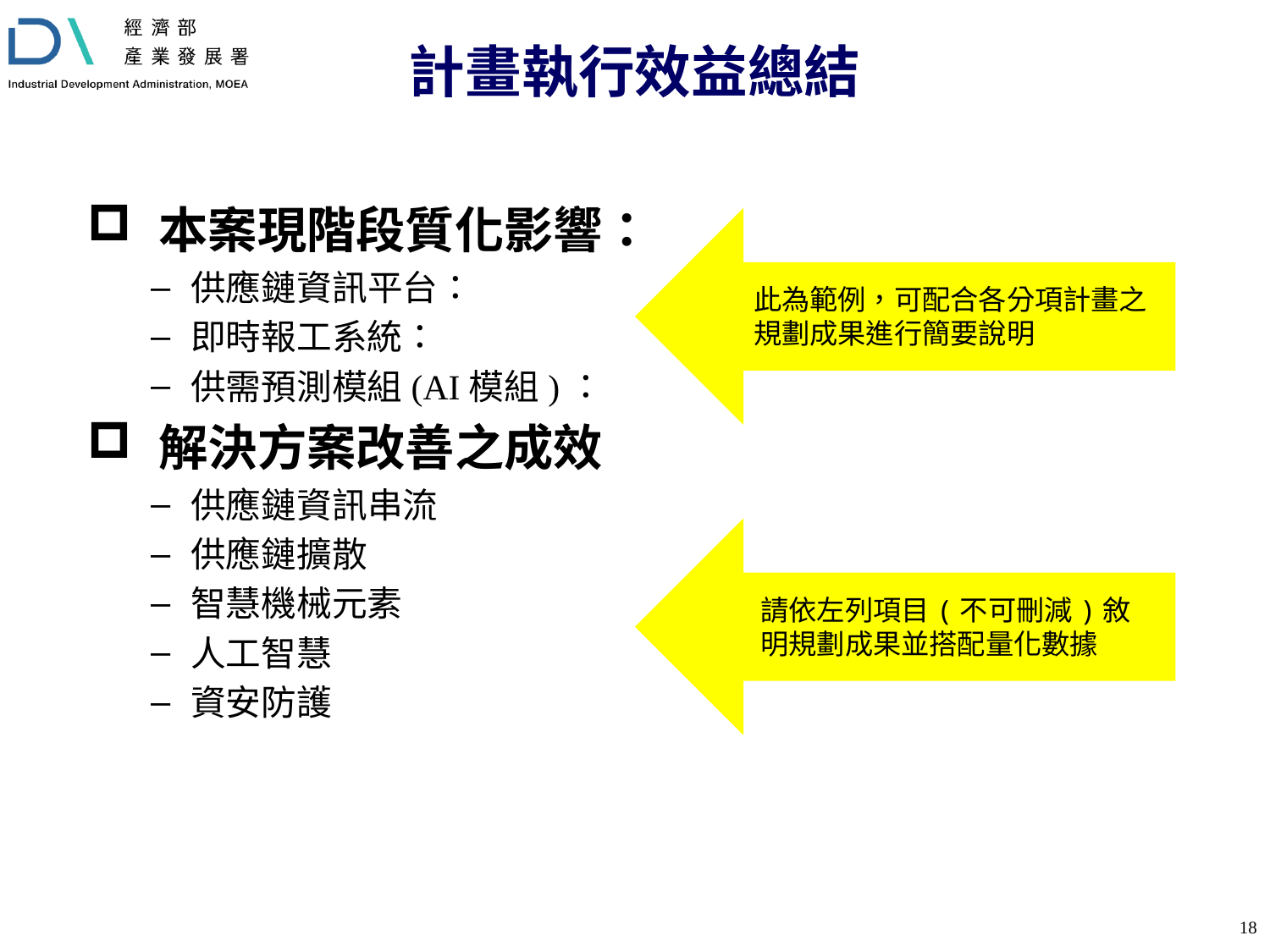

# 計畫執行效益總結
本案現階段質化影響：
供應鏈資訊平台：
即時報工系統：
供需預測模組(AI模組)：
解決方案改善之成效
供應鏈資訊串流
供應鏈擴散
智慧機械元素
人工智慧
資安防護

此為範例，可配合各分項計畫之規劃成果進行簡要說明

請依左列項目(不可刪減)敘明規劃成果並搭配量化數據
18